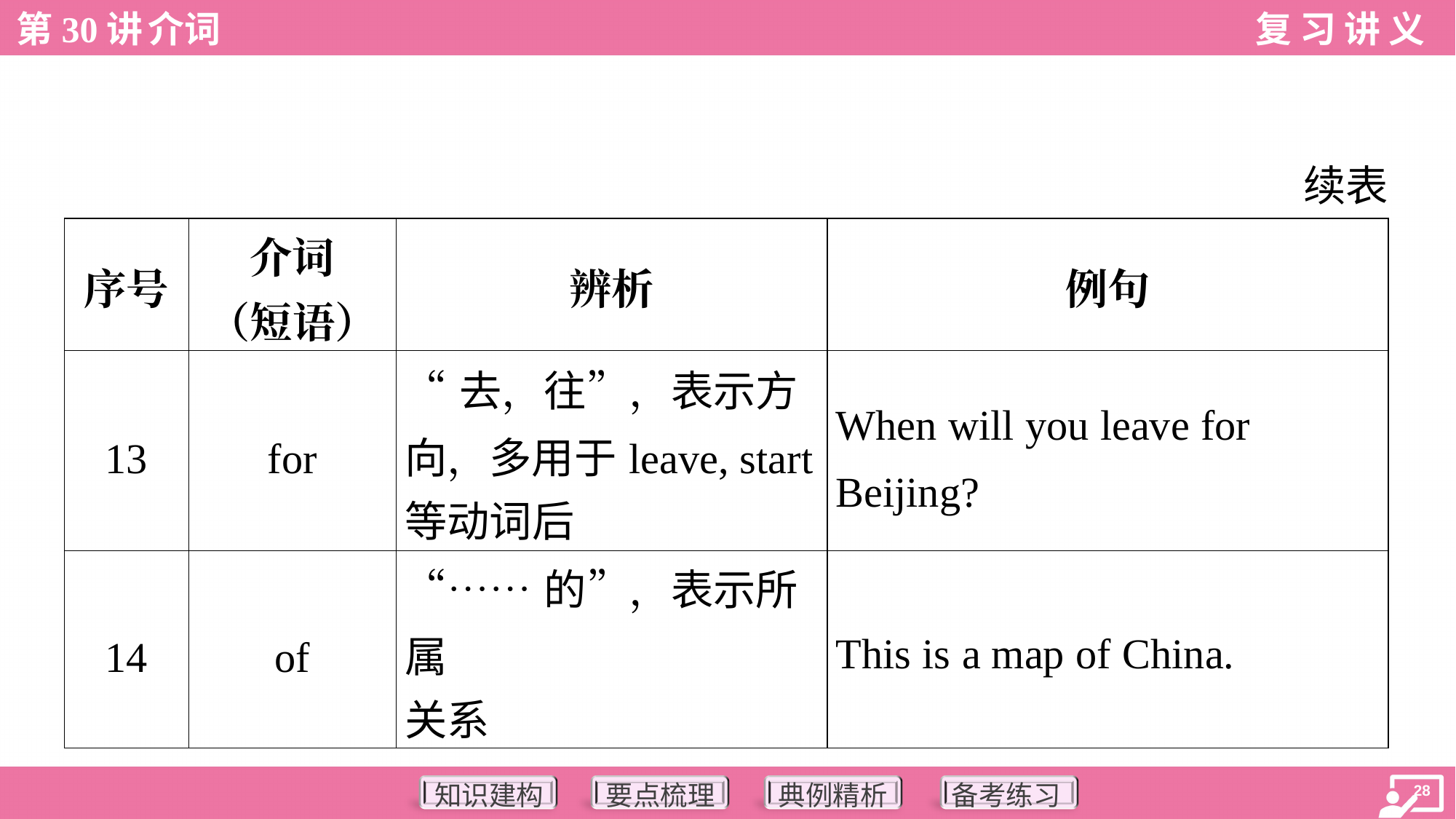

续表
| 序号 | 介词 （短语） | 辨析 | 例句 |
| --- | --- | --- | --- |
| 13 | for | “去，往”，表示方 向，多用于leave, start 等动词后 | When will you leave for Beijing? |
| 14 | of | “……的”，表示所属 关系 | This is a map of China. |